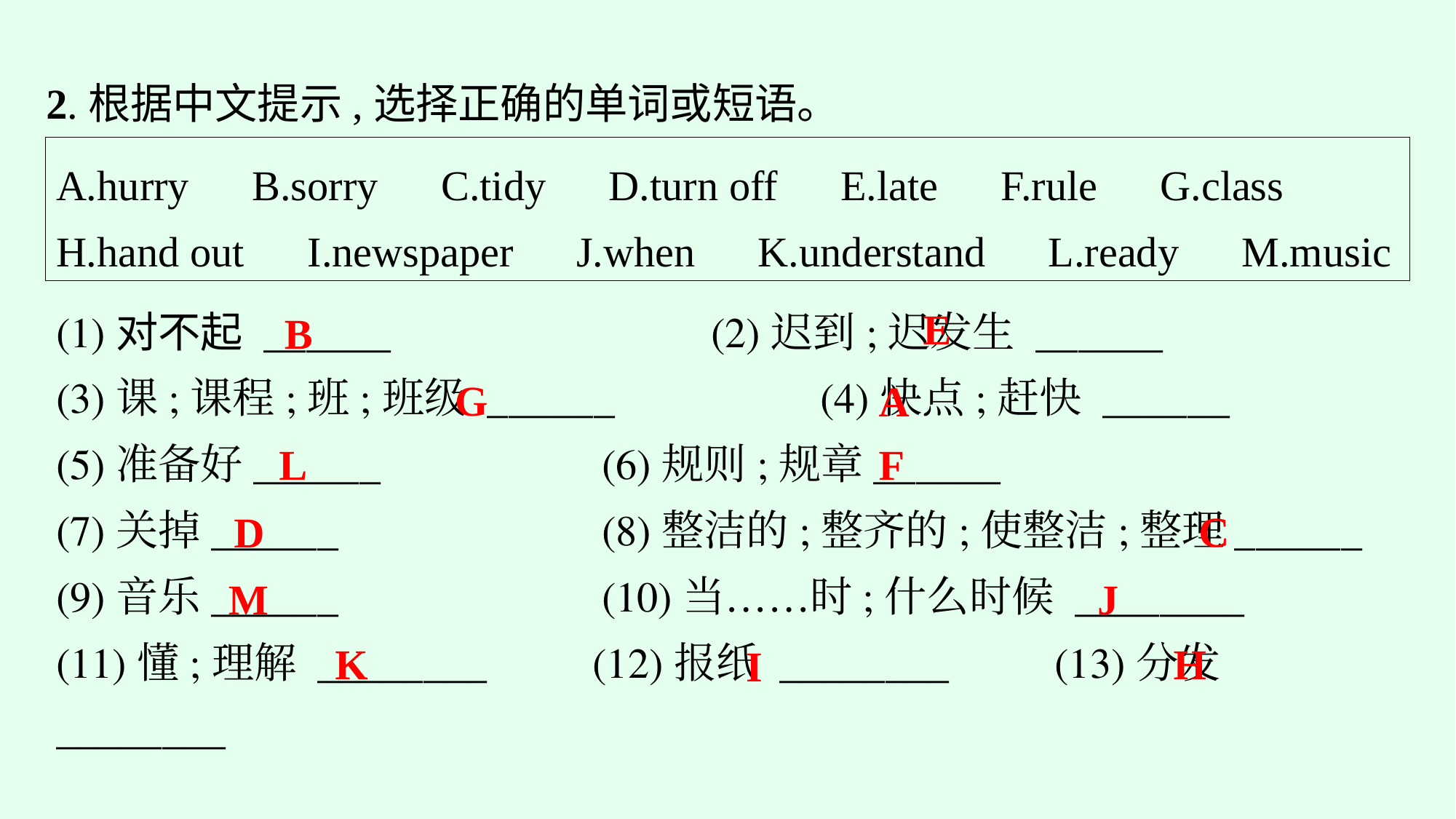

2.根据中文提示,选择正确的单词或短语。
A.hurry　B.sorry　C.tidy　D.turn off　E.late　F.rule　G.class
H.hand out　I.newspaper　J.when　K.understand　L.ready　M.music
(1)对不起 ______　			(2)迟到;迟发生 ______
(3)课;课程;班;班级 ______ 		(4)快点;赶快 ______
(5)准备好______ 			(6)规则;规章______
(7)关掉______ 			(8)整洁的;整齐的;使整洁;整理______
(9)音乐______ 			(10)当……时;什么时候 ________
(11)懂;理解 ________　　(12)报纸 ________　　(13)分发 ________
E
B
G
A
L
F
C
D
M
J
H
K
I